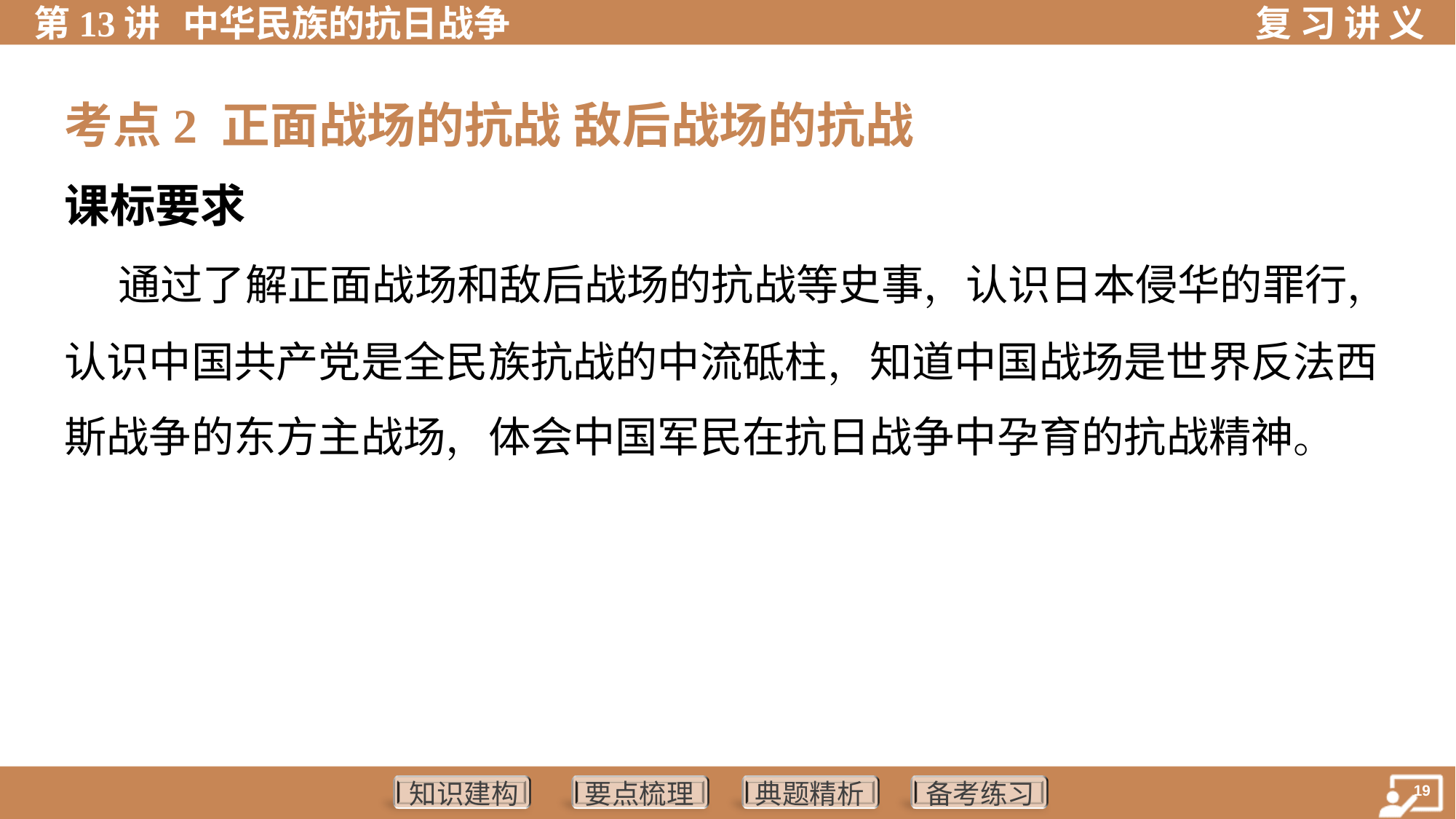

考点2 正面战场的抗战 敌后战场的抗战
课标要求
    通过了解正面战场和敌后战场的抗战等史事，认识日本侵华的罪行，
认识中国共产党是全民族抗战的中流砥柱，知道中国战场是世界反法西
斯战争的东方主战场，体会中国军民在抗日战争中孕育的抗战精神。